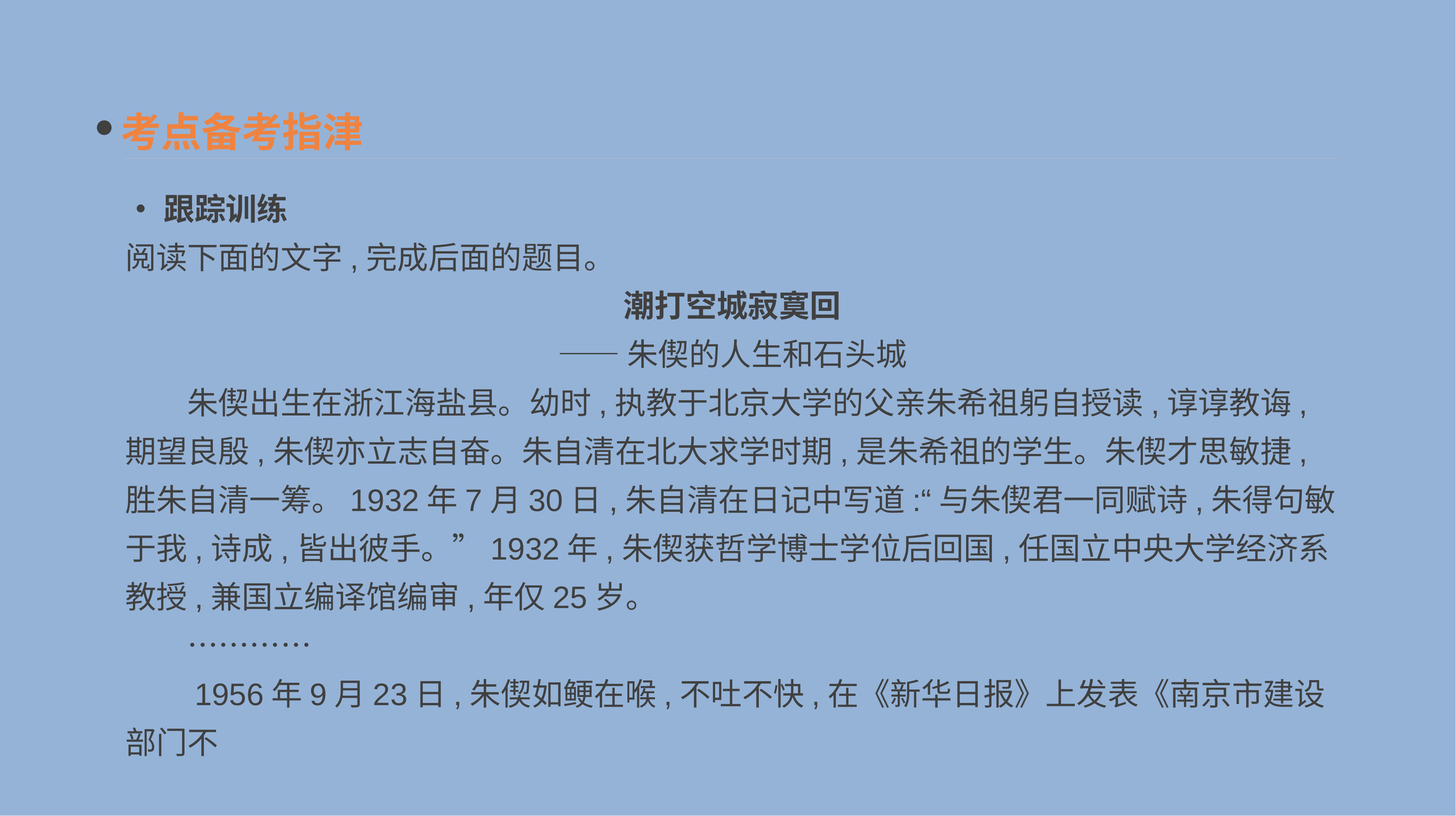

考点备考指津

•跟踪训练
阅读下面的文字,完成后面的题目。
潮打空城寂寞回
——朱偰的人生和石头城
　　朱偰出生在浙江海盐县。幼时,执教于北京大学的父亲朱希祖躬自授读,谆谆教诲,期望良殷,朱偰亦立志自奋。朱自清在北大求学时期,是朱希祖的学生。朱偰才思敏捷,胜朱自清一筹。1932年7月30日,朱自清在日记中写道:“与朱偰君一同赋诗,朱得句敏于我,诗成,皆出彼手。”1932年,朱偰获哲学博士学位后回国,任国立中央大学经济系教授,兼国立编译馆编审,年仅25岁。
　　…………
　　1956年9月23日,朱偰如鲠在喉,不吐不快,在《新华日报》上发表《南京市建设部门不